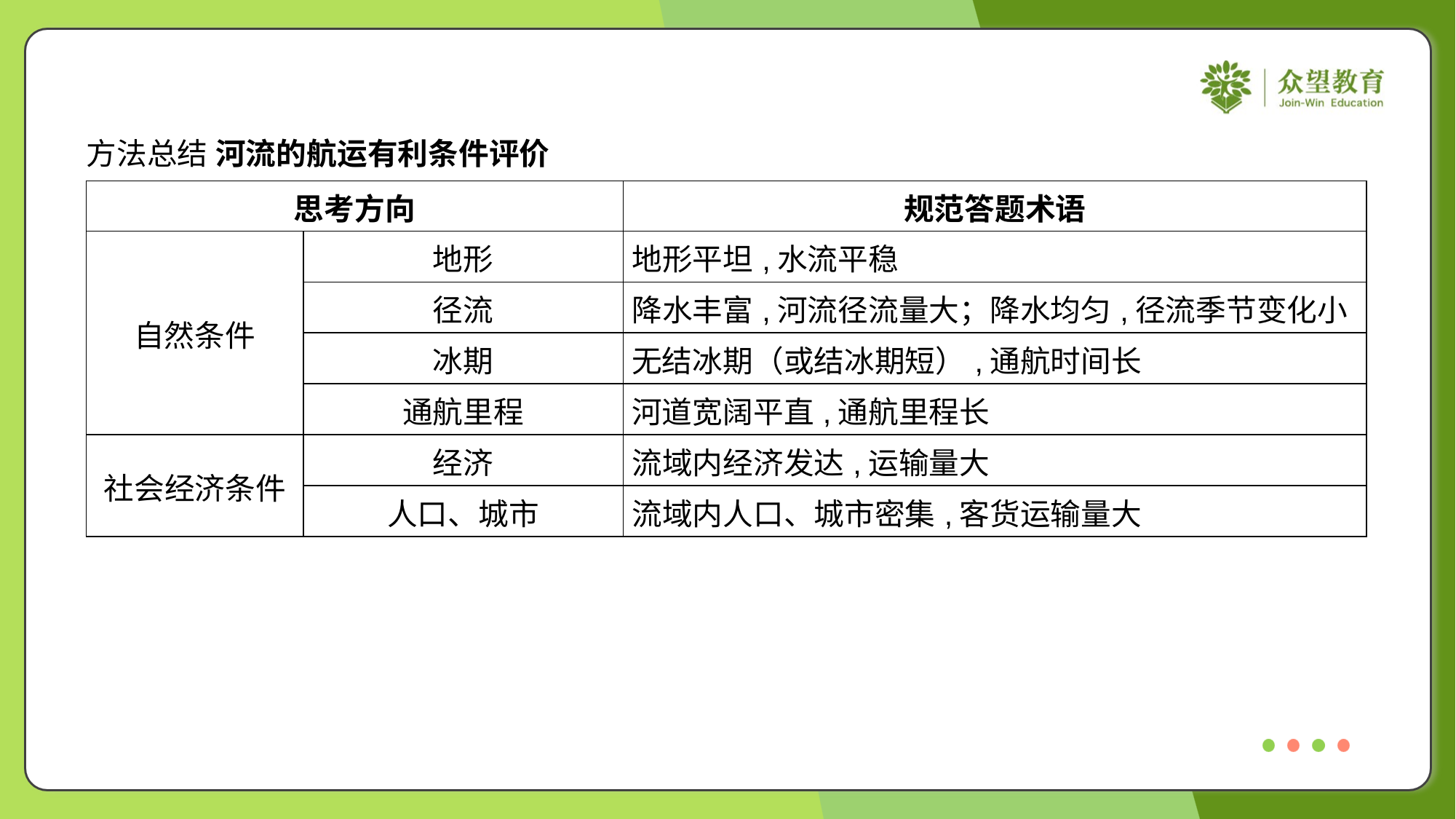

方法总结 河流的航运有利条件评价
| 思考方向 |  | 规范答题术语 |
| --- | --- | --- |
| 自然条件 | 地形 | 地形平坦,水流平稳 |
|  | 径流 | 降水丰富,河流径流量大；降水均匀,径流季节变化小 |
|  | 冰期 | 无结冰期（或结冰期短）,通航时间长 |
|  | 通航里程 | 河道宽阔平直,通航里程长 |
| 社会经济条件 | 经济 | 流域内经济发达,运输量大 |
|  | 人口、城市 | 流域内人口、城市密集,客货运输量大 |